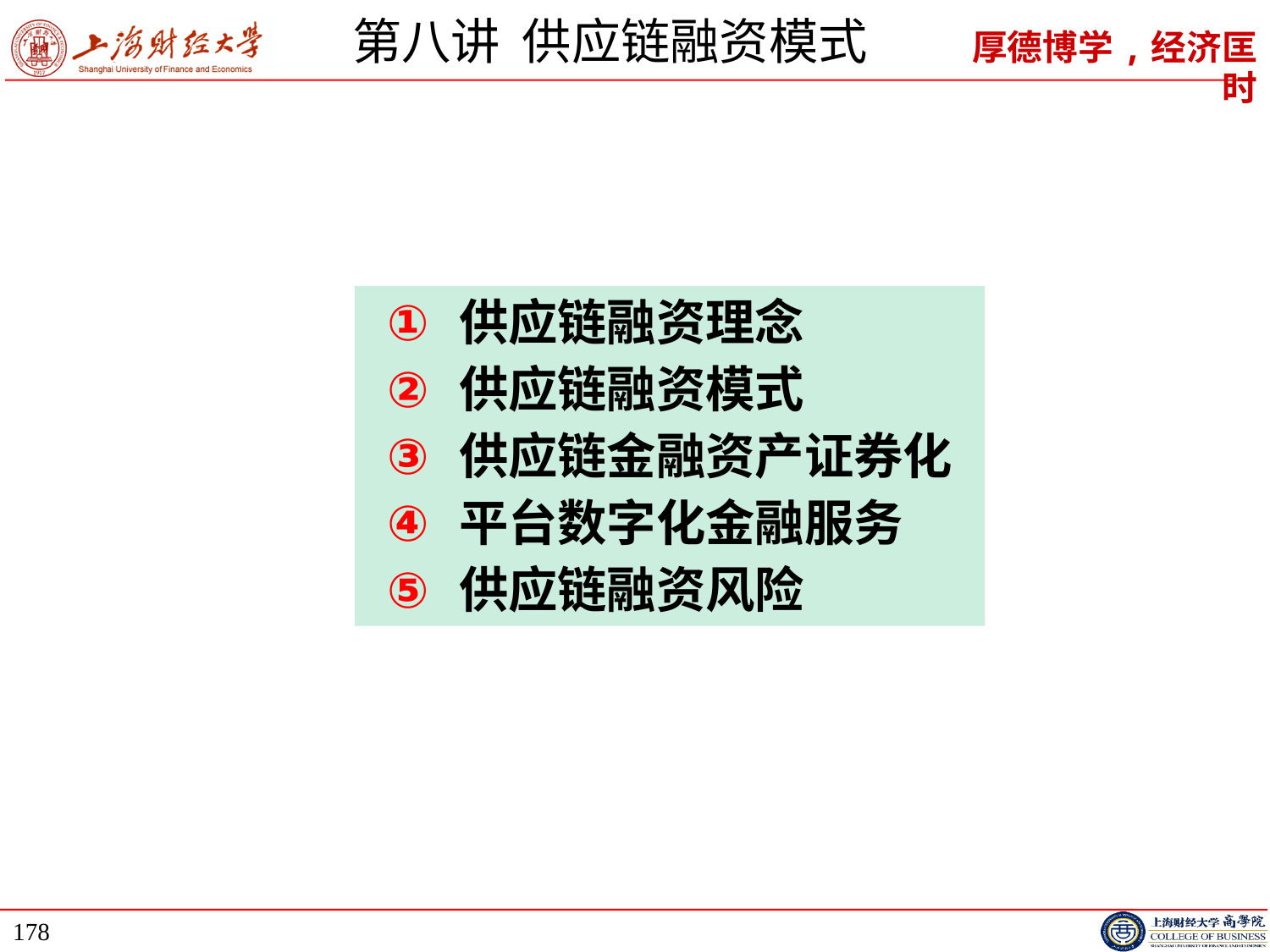

# 第八讲  供应链融资模式

供应链融资理念
供应链融资模式
供应链金融资产证券化
平台数字化金融服务
供应链融资风险

178